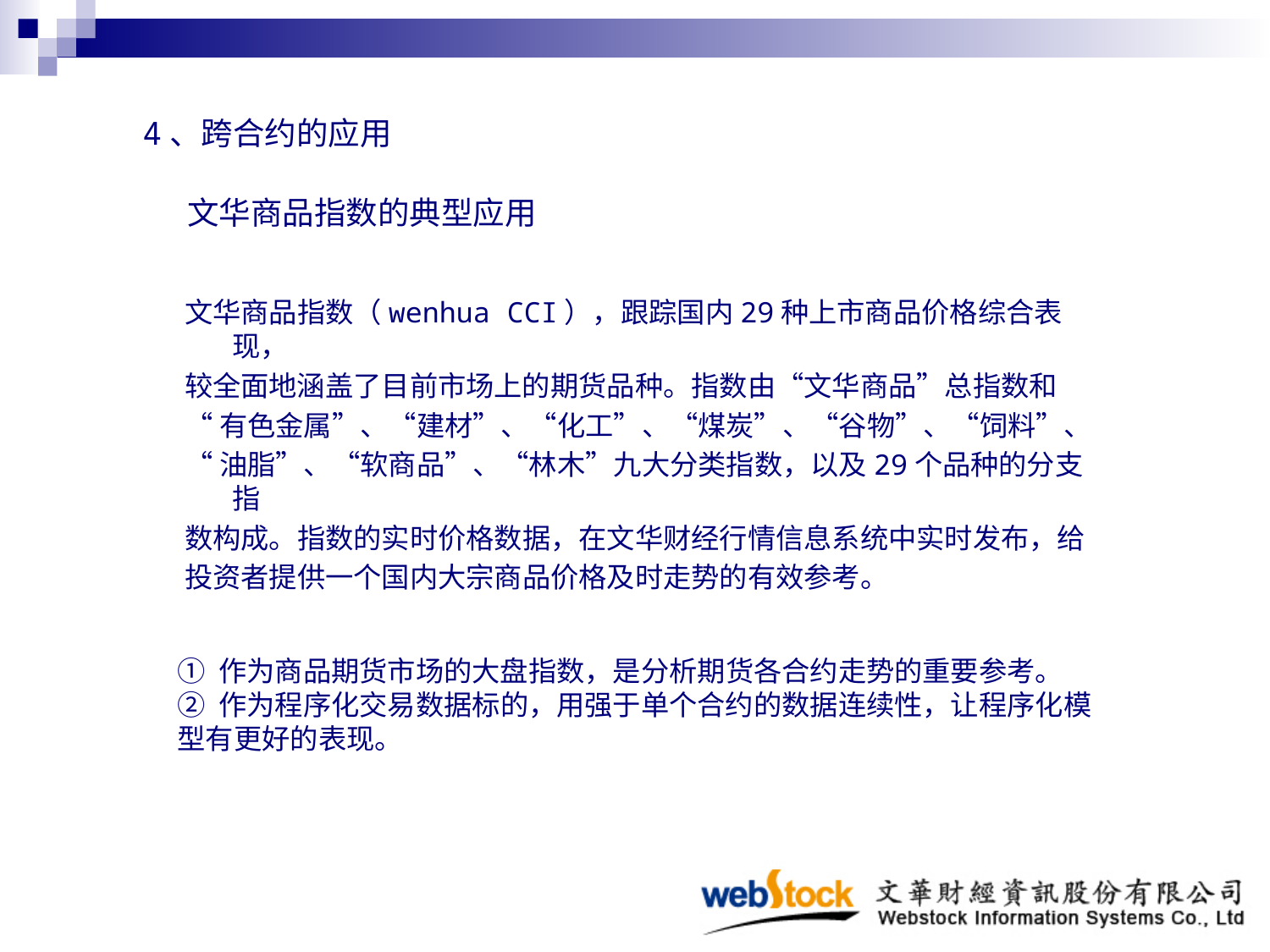

4、跨合约的应用
文华商品指数的典型应用
文华商品指数（wenhua CCI），跟踪国内29种上市商品价格综合表现，
较全面地涵盖了目前市场上的期货品种。指数由“文华商品”总指数和
“有色金属”、“建材”、“化工”、“煤炭”、“谷物”、“饲料”、
“油脂”、“软商品”、“林木”九大分类指数，以及29个品种的分支指
数构成。指数的实时价格数据，在文华财经行情信息系统中实时发布，给
投资者提供一个国内大宗商品价格及时走势的有效参考。

① 作为商品期货市场的大盘指数，是分析期货各合约走势的重要参考。
② 作为程序化交易数据标的，用强于单个合约的数据连续性，让程序化模型有更好的表现。